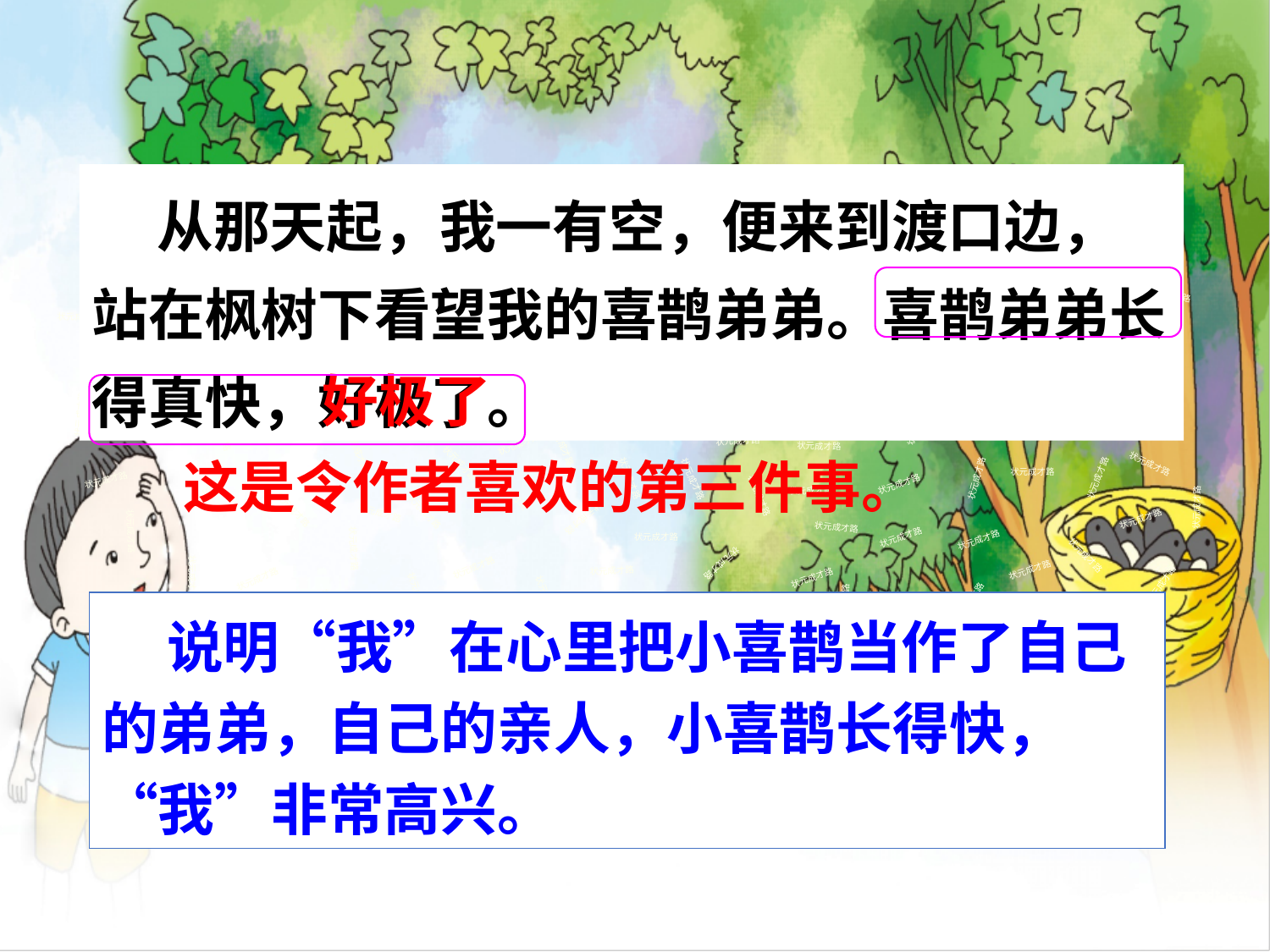

从那天起，我一有空，便来到渡口边，站在枫树下看望我的喜鹊弟弟。喜鹊弟弟长得真快，好极了。

状元成才路
状元成才路
状元成才路
状元成才路
状元成才路
状元成才路
状元成才路
状元成才路
状元成才路
状元成才路
状元成才路
状元成才路
状元成才路
状元成才路
状元成才路
状元成才路
状元成才路
状元成才路
状元成才路
状元成才路
好极了
状元成才路
状元成才路
状元成才路
状元成才路

状元成才路
状元成才路
状元成才路
状元成才路
状元成才路
状元成才路
状元成才路
状元成才路
状元成才路
状元成才路
状元成才路
状元成才路
状元成才路
绿色圃中小学教育http://www.LSPJY.com
状元成才路
状元成才路
状元成才路
状元成才路
状元成才路
绿色圃中小学教育http://www.LSPJY.com
这是令作者喜欢的第三件事。
状元成才路
状元成才路
状元成才路
状元成才路
状元成才路
状元成才路
状元成才路
状元成才路
状元成才路
状元成才路
状元成才路
状元成才路
状元成才路
状元成才路
状元成才路
状元成才路
状元成才路
状元成才路
状元成才路
状元成才路
状元成才路
状元成才路
状元成才路
状元成才路
状元成才路
状元成才路
状元成才路
状元成才路
状元成才路
状元成才路
状元成才路
状元成才路
状元成才路
状元成才路
状元成才路
状元成才路
状元成才路
状元成才路
    说明“我”在心里把小喜鹊当作了自己的弟弟，自己的亲人，小喜鹊长得快，“我”非常高兴。
状元成才路
状元成才路
状元成才路
状元成才路
状元成才路
状元成才路
状元成才路
状元成才路
状元成才路
状元成才路
状元成才路
状元成才路
状元成才路
状元成才路
状元成才路
状元成才路
状元成才路
状元成才路
状元成才路
状元成才路